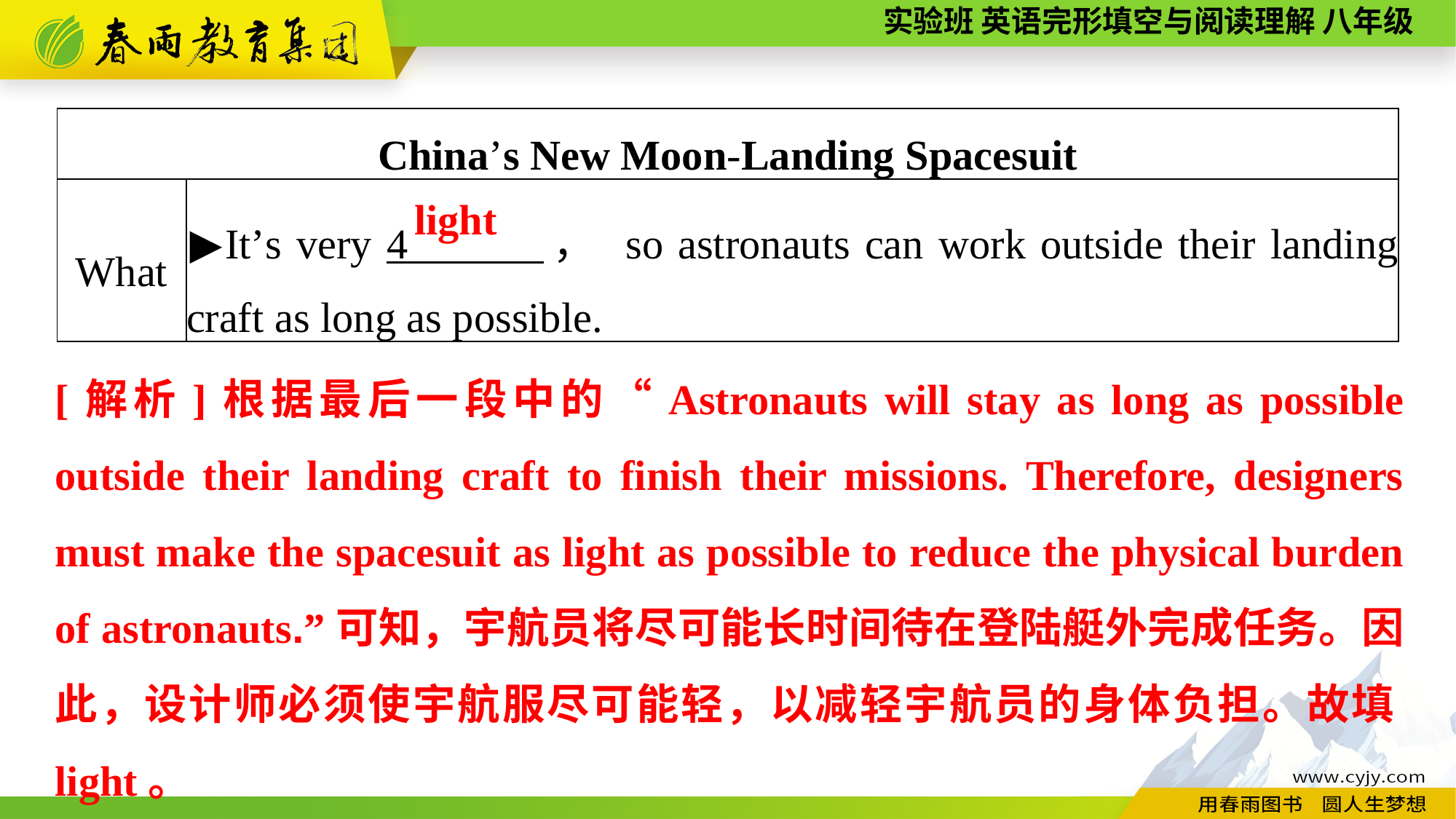

| China’s New Moon-Landing Spacesuit |  |
| --- | --- |
| What | ▶It’s very 4 ， so astronauts can work outside their landing craft as long as possible. |
light
[解析]根据最后一段中的“Astronauts will stay as long as possible outside their landing craft to finish their missions. Therefore, designers must make the spacesuit as light as possible to reduce the physical burden of astronauts.”可知，宇航员将尽可能长时间待在登陆艇外完成任务。因此，设计师必须使宇航服尽可能轻，以减轻宇航员的身体负担。故填light。